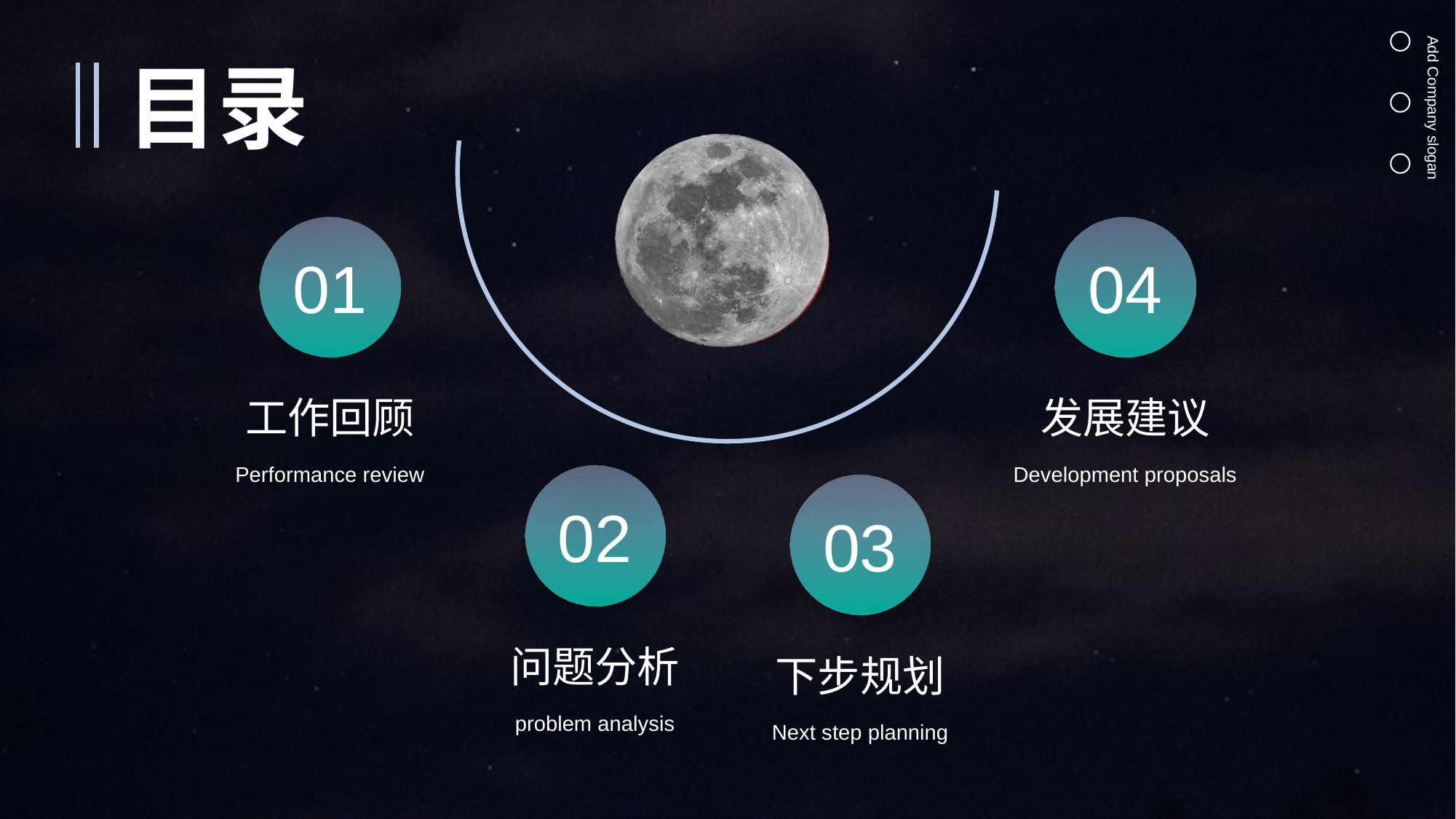

目录

01
04
工作回顾
发展建议
Performance review
Development proposals

02
03
问题分析
下步规划
problem analysis
Next step planning